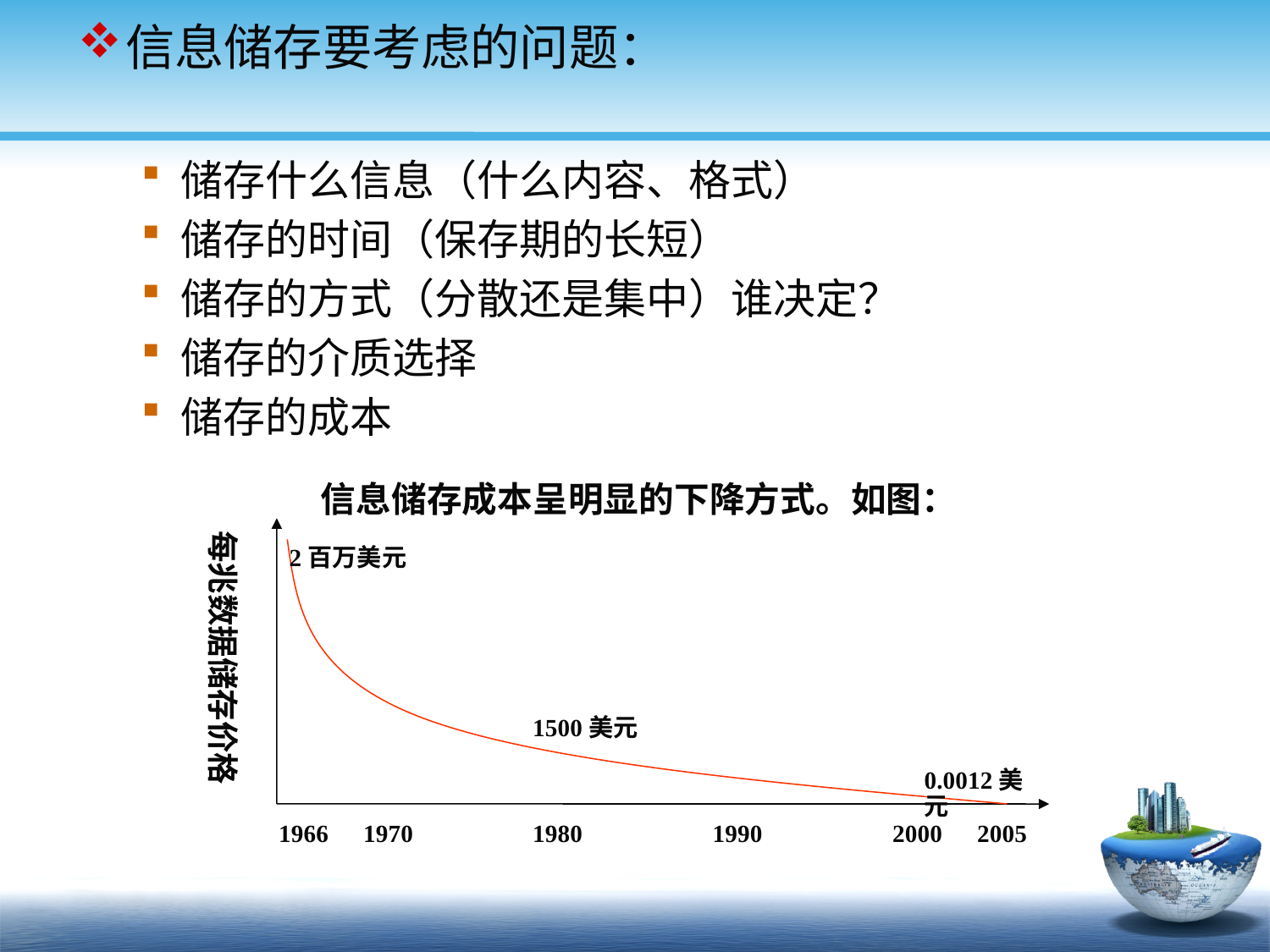

信息储存要考虑的问题：

储存什么信息（什么内容、格式）
储存的时间（保存期的长短）
储存的方式（分散还是集中）谁决定？
储存的介质选择
储存的成本
信息储存成本呈明显的下降方式。如图：
每兆数据储存价格

2百万美元

1500美元
0.0012美元

1966
1970
1980
1990
2000
2005